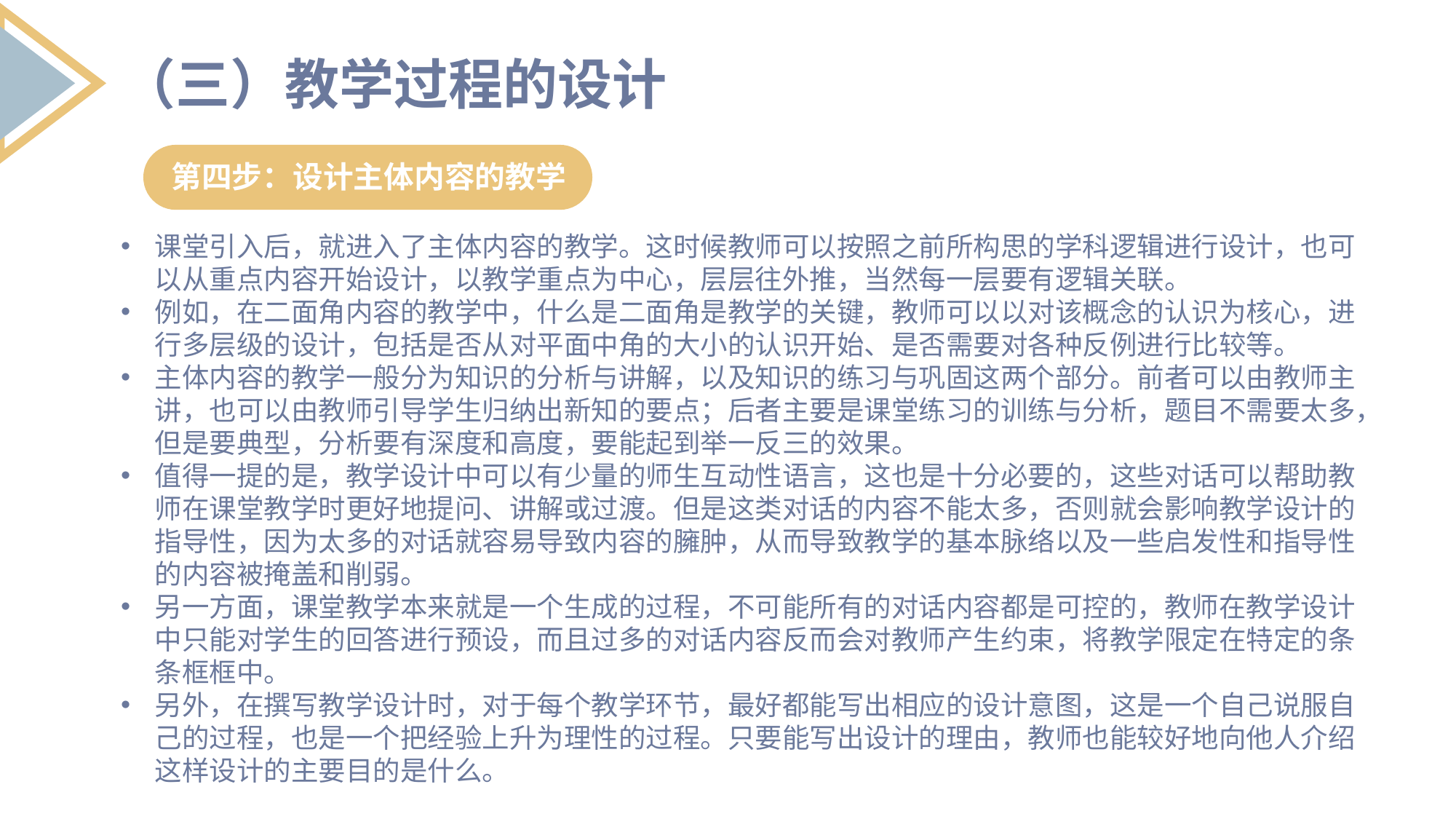

（三）教学过程的设计

第四步：设计主体内容的教学

课堂引入后，就进入了主体内容的教学。这时候教师可以按照之前所构思的学科逻辑进行设计，也可以从重点内容开始设计，以教学重点为中心，层层往外推，当然每一层要有逻辑关联。
例如，在二面角内容的教学中，什么是二面角是教学的关键，教师可以以对该概念的认识为核心，进行多层级的设计，包括是否从对平面中角的大小的认识开始、是否需要对各种反例进行比较等。
主体内容的教学一般分为知识的分析与讲解，以及知识的练习与巩固这两个部分。前者可以由教师主讲，也可以由教师引导学生归纳出新知的要点；后者主要是课堂练习的训练与分析，题目不需要太多，但是要典型，分析要有深度和高度，要能起到举一反三的效果。
值得一提的是，教学设计中可以有少量的师生互动性语言，这也是十分必要的，这些对话可以帮助教师在课堂教学时更好地提问、讲解或过渡。但是这类对话的内容不能太多，否则就会影响教学设计的指导性，因为太多的对话就容易导致内容的臃肿，从而导致教学的基本脉络以及一些启发性和指导性的内容被掩盖和削弱。
另一方面，课堂教学本来就是一个生成的过程，不可能所有的对话内容都是可控的，教师在教学设计中只能对学生的回答进行预设，而且过多的对话内容反而会对教师产生约束，将教学限定在特定的条条框框中。
另外，在撰写教学设计时，对于每个教学环节，最好都能写出相应的设计意图，这是一个自己说服自己的过程，也是一个把经验上升为理性的过程。只要能写出设计的理由，教师也能较好地向他人介绍这样设计的主要目的是什么。
列出要点